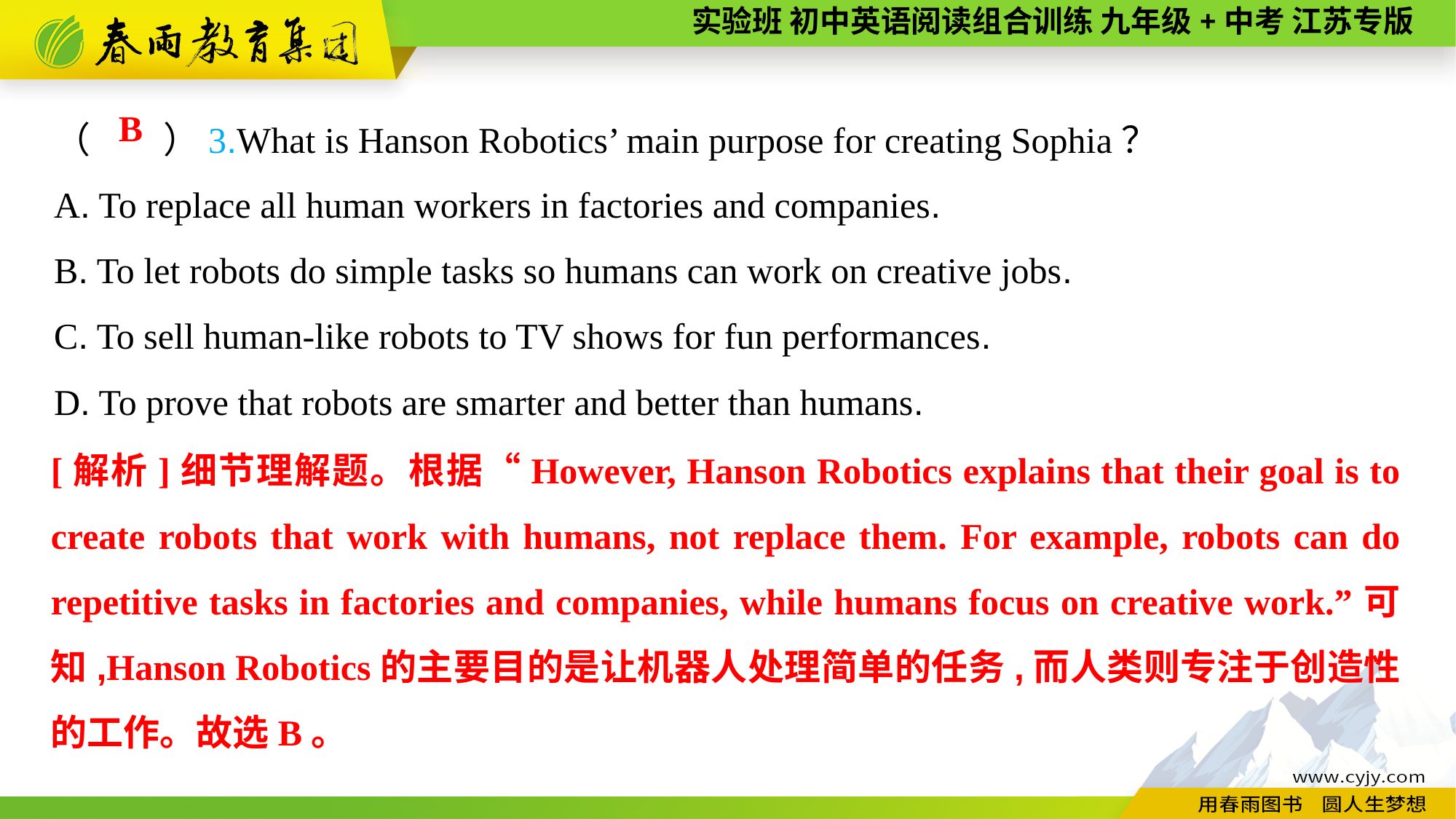

（　　）3.What is Hanson Robotics’ main purpose for creating Sophia？
A. To replace all human workers in factories and companies.
B. To let robots do simple tasks so humans can work on creative jobs.
C. To sell human-like robots to TV shows for fun performances.
D. To prove that robots are smarter and better than humans.
B
[解析]细节理解题。根据“However, Hanson Robotics explains that their goal is to create robots that work with humans, not replace them. For example, robots can do repetitive tasks in factories and companies, while humans focus on creative work.”可知,Hanson Robotics的主要目的是让机器人处理简单的任务,而人类则专注于创造性的工作。故选B。